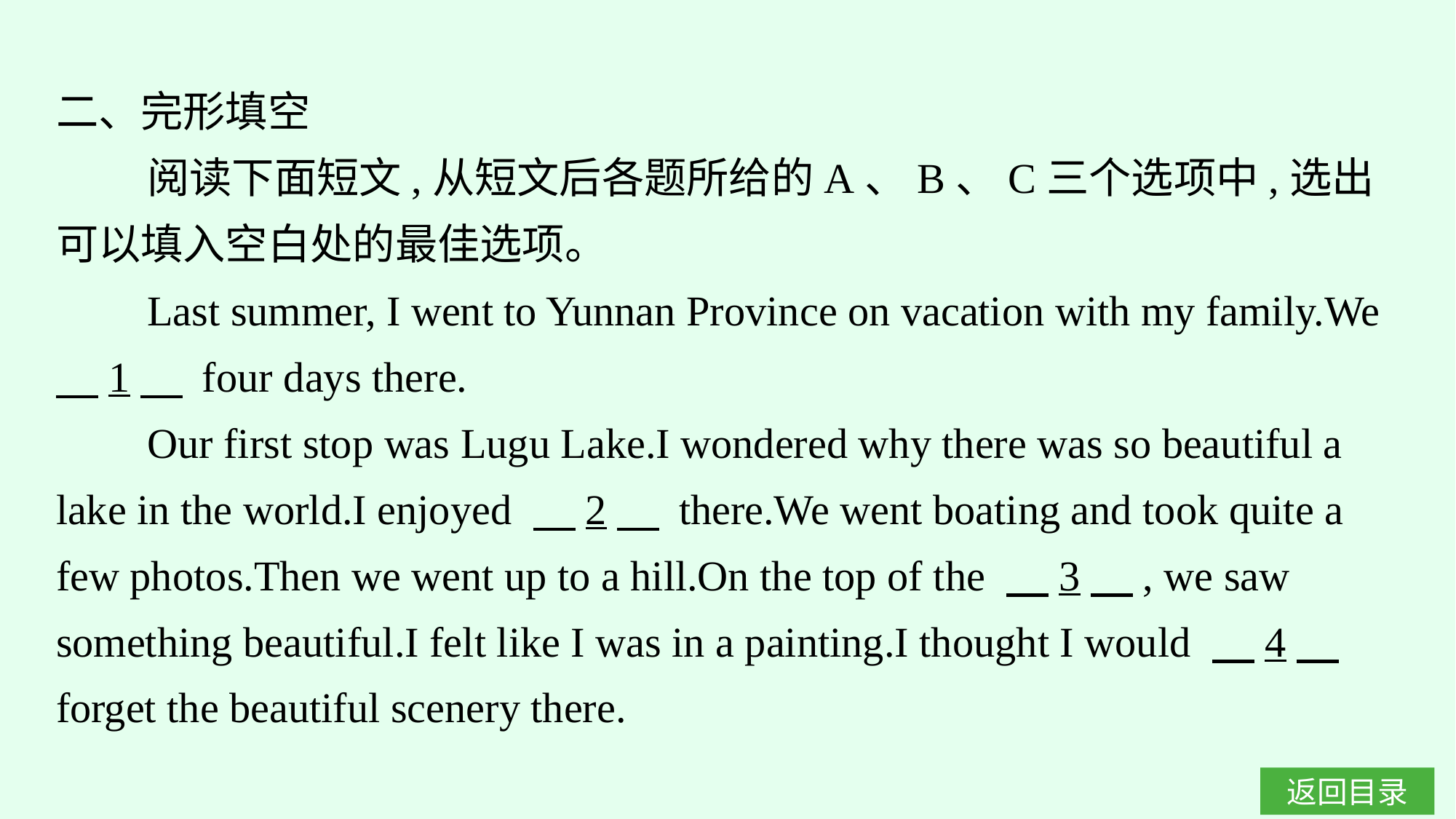

二、完形填空
阅读下面短文,从短文后各题所给的A、B、C三个选项中,选出可以填入空白处的最佳选项。
Last summer, I went to Yunnan Province on vacation with my family.We 　1　 four days there.
Our first stop was Lugu Lake.I wondered why there was so beautiful a lake in the world.I enjoyed 　2　 there.We went boating and took quite a few photos.Then we went up to a hill.On the top of the 　3　, we saw something beautiful.I felt like I was in a painting.I thought I would 　4　 forget the beautiful scenery there.